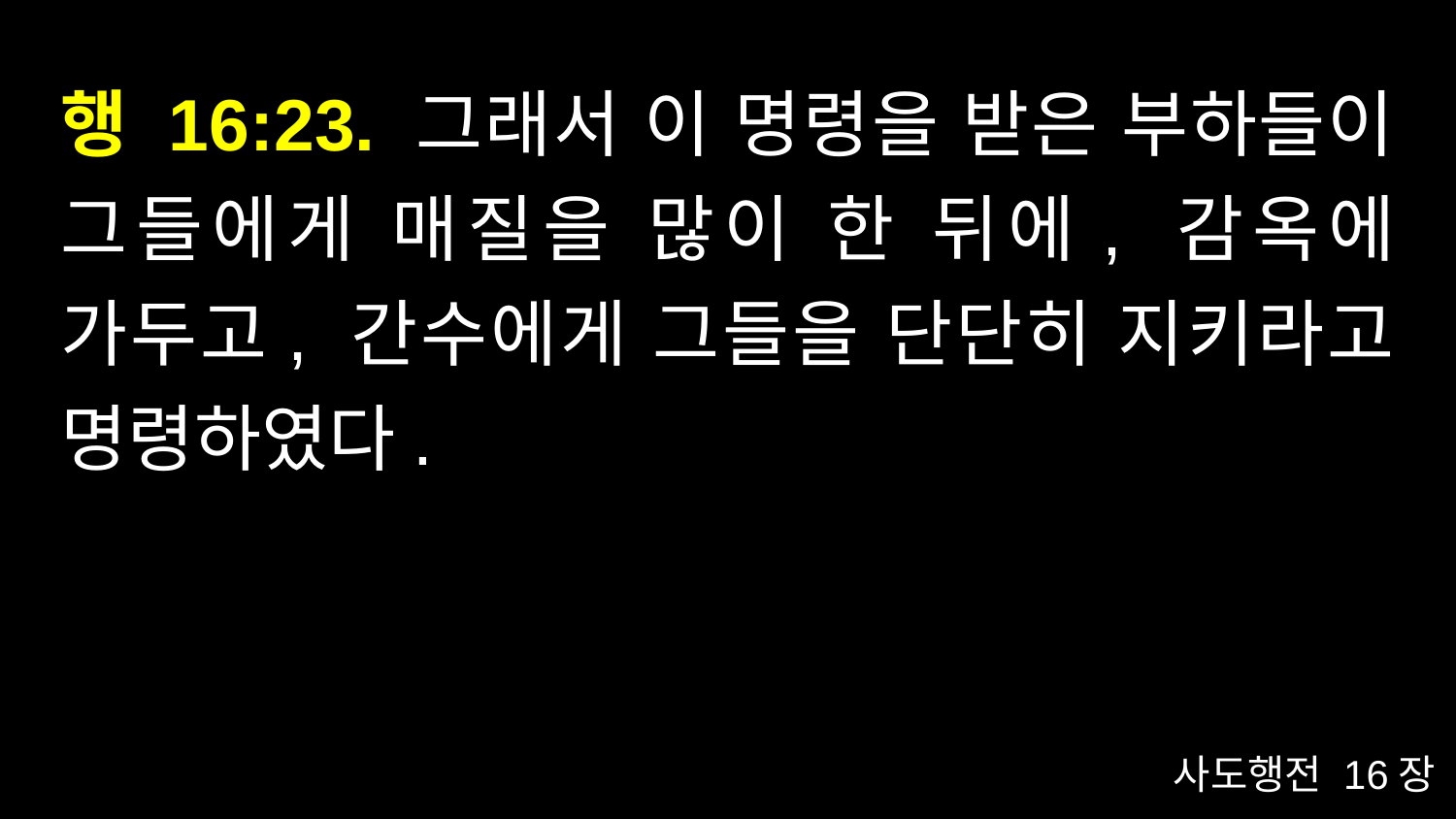

# 행 16:23. 그래서 이 명령을 받은 부하들이 그들에게 매질을 많이 한 뒤에, 감옥에 가두고, 간수에게 그들을 단단히 지키라고 명령하였다.
사도행전 16장